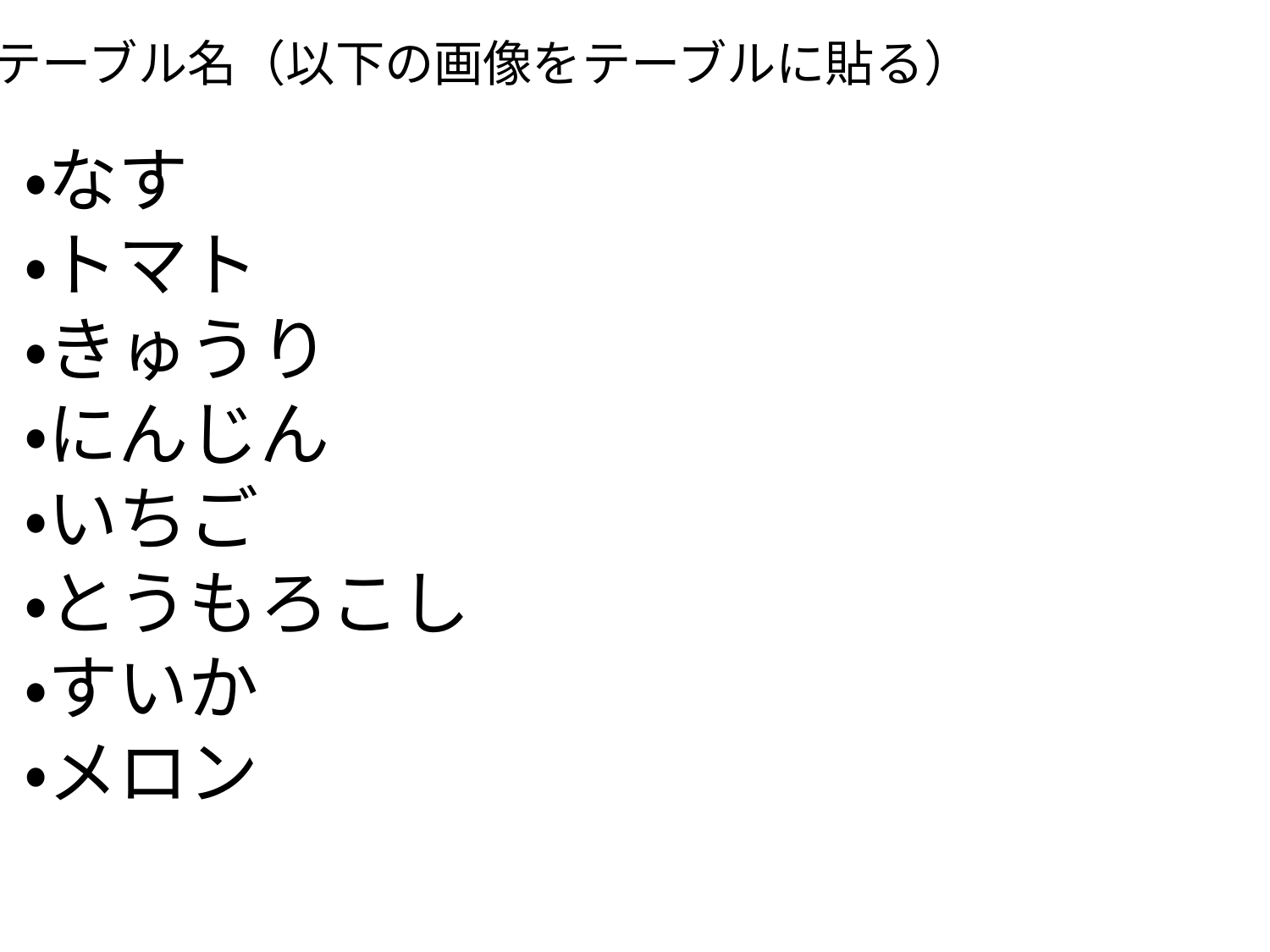

テーブル名（以下の画像をテーブルに貼る）
・なす
・トマト
・きゅうり
・にんじん
・いちご
・とうもろこし
・すいか
・メロン